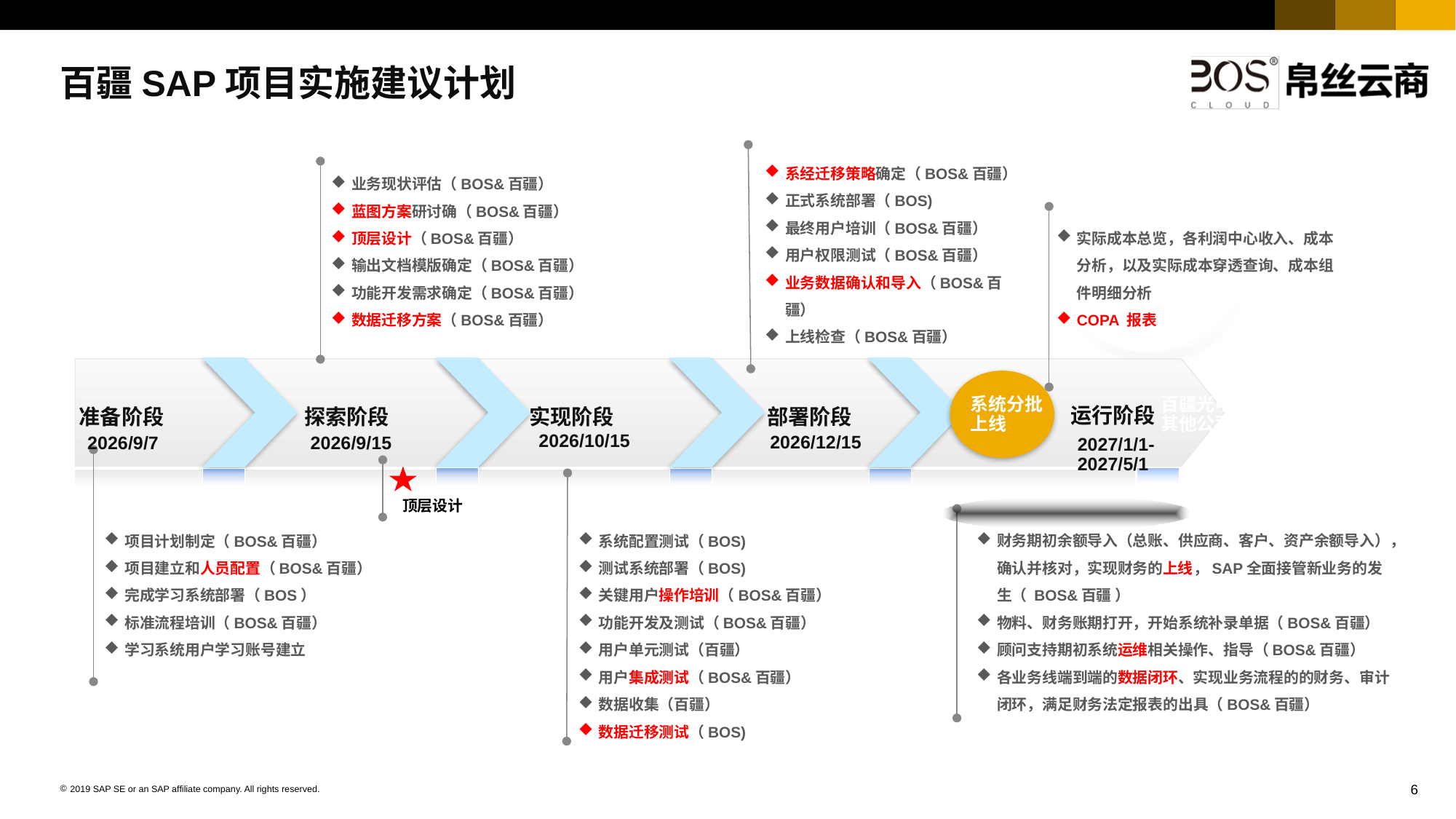

百疆SAP项目实施建议计划
系经迁移策略确定（BOS&百疆）
正式系统部署（BOS)
最终用户培训（BOS&百疆）
用户权限测试（BOS&百疆）
业务数据确认和导入（BOS&百疆）
上线检查（BOS&百疆）

业务现状评估（BOS&百疆）
蓝图方案研讨确（BOS&百疆）
顶层设计（BOS&百疆）
输出文档模版确定（BOS&百疆）
功能开发需求确定（BOS&百疆）
数据迁移方案（BOS&百疆）

实际成本总览，各利润中心收入、成本分析，以及实际成本穿透查询、成本组件明细分析
COPA 报表

系统分批
上线
运行阶段
准备阶段
探索阶段
实现阶段
部署阶段
项目计划制定（BOS&百疆）
项目建立和人员配置（BOS&百疆）
完成学习系统部署（BOS）
标准流程培训（BOS&百疆）
学习系统用户学习账号建立

系统配置测试（BOS)
测试系统部署（BOS)
关键用户操作培训（BOS&百疆）
功能开发及测试（BOS&百疆）
用户单元测试（百疆）
用户集成测试（BOS&百疆）
数据收集（百疆）
数据迁移测试（BOS)

财务期初余额导入（总账、供应商、客户、资产余额导入），确认并核对，实现财务的上线，SAP全面接管新业务的发生（ BOS&百疆 ）
物料、财务账期打开，开始系统补录单据（BOS&百疆）
顾问支持期初系统运维相关操作、指导（BOS&百疆）
各业务线端到端的数据闭环、实现业务流程的的财务、审计闭环，满足财务法定报表的出具（BOS&百疆）

百疆光电及
其他公司上线
2026/10/15
2026/12/15
2026/9/7
2026/9/15
2027/1/1-
2027/5/1

顶层设计